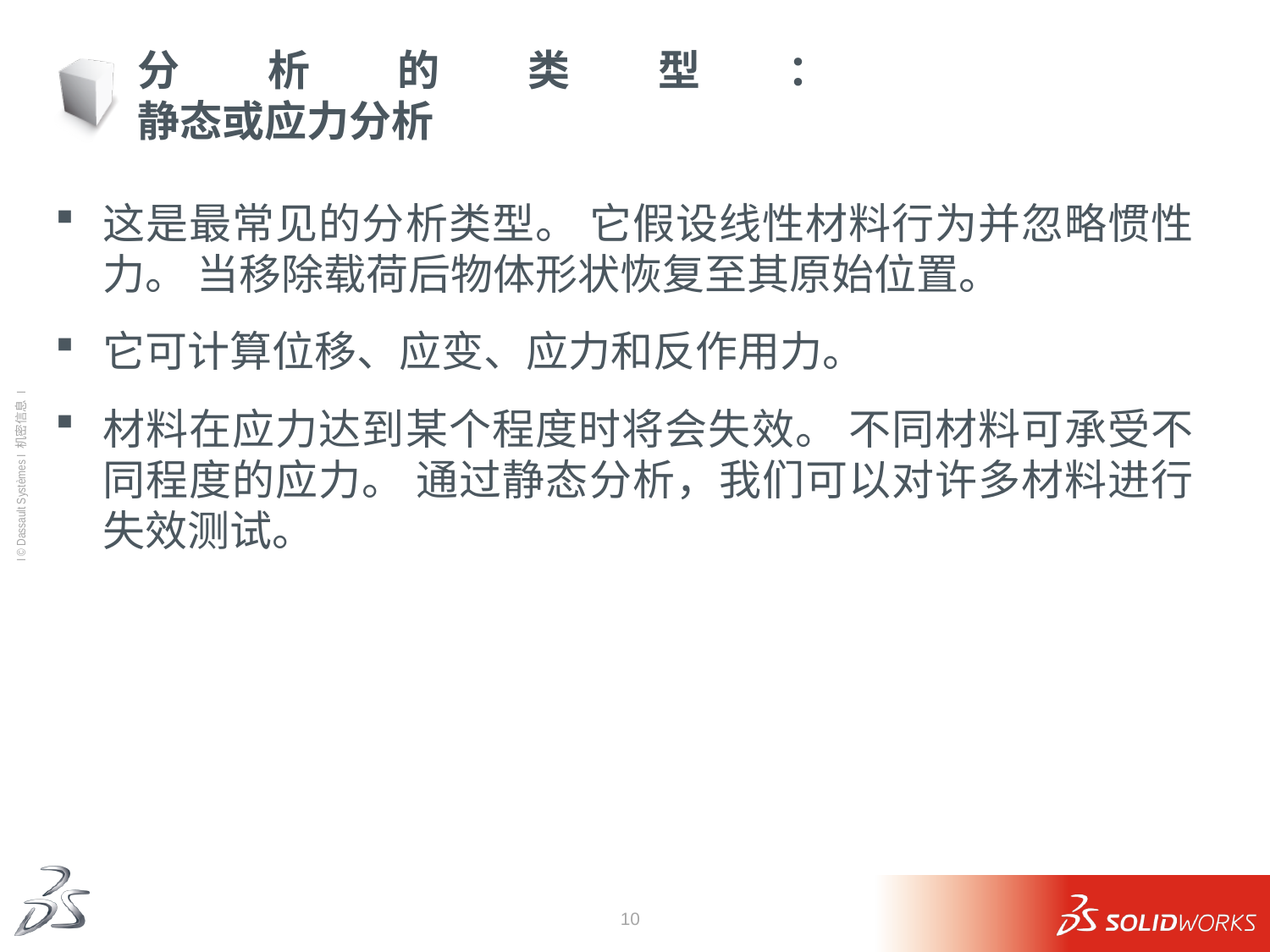

# 分析的类型： 静态或应力分析
这是最常见的分析类型。 它假设线性材料行为并忽略惯性力。 当移除载荷后物体形状恢复至其原始位置。
它可计算位移、应变、应力和反作用力。
材料在应力达到某个程度时将会失效。 不同材料可承受不同程度的应力。 通过静态分析，我们可以对许多材料进行失效测试。